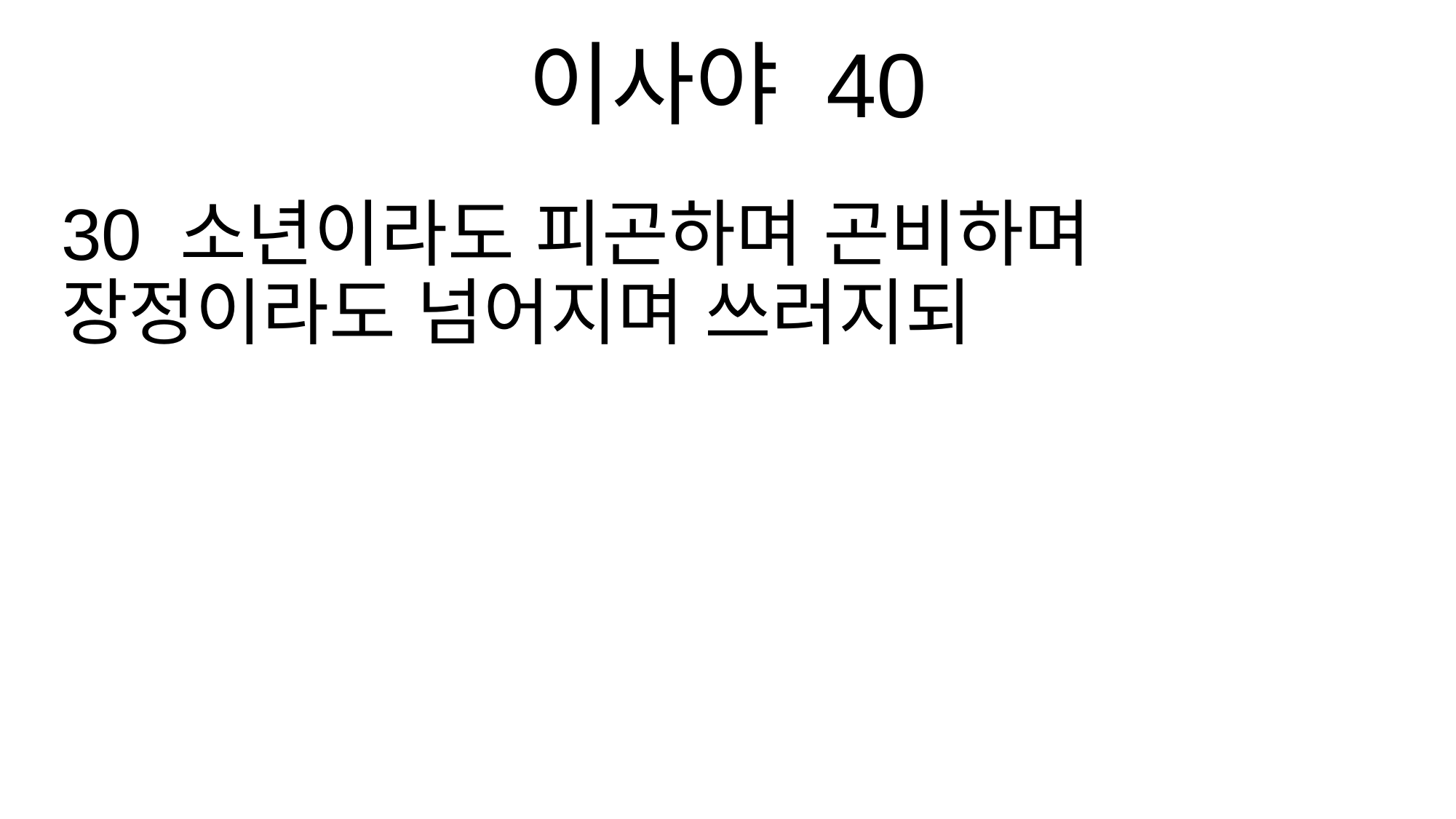

이사야 40
30 소년이라도 피곤하며 곤비하며 장정이라도 넘어지며 쓰러지되